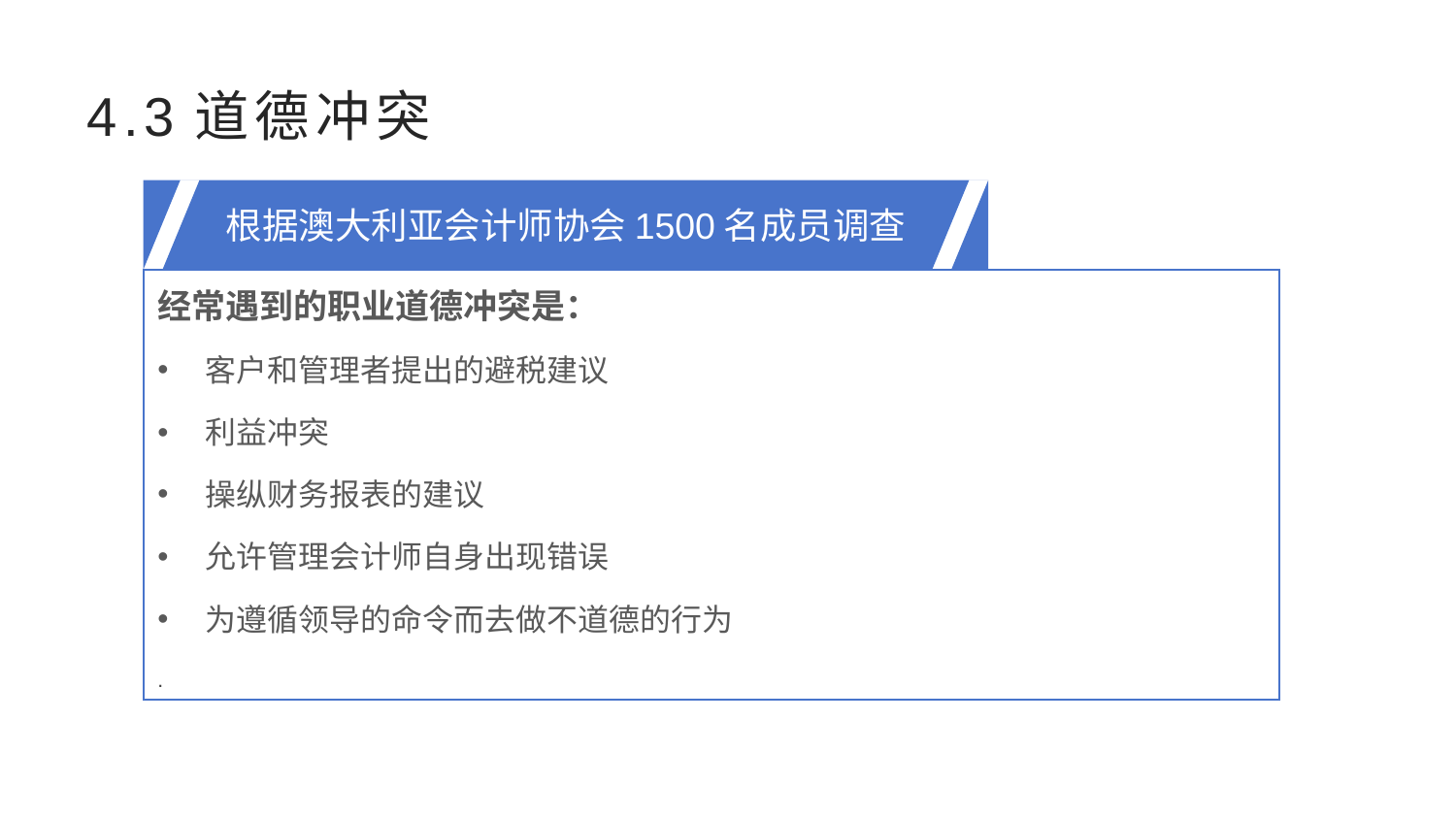

# 4.3道德冲突
根据澳大利亚会计师协会1500名成员调查
经常遇到的职业道德冲突是：
客户和管理者提出的避税建议
利益冲突
操纵财务报表的建议
允许管理会计师自身出现错误
为遵循领导的命令而去做不道德的行为
.